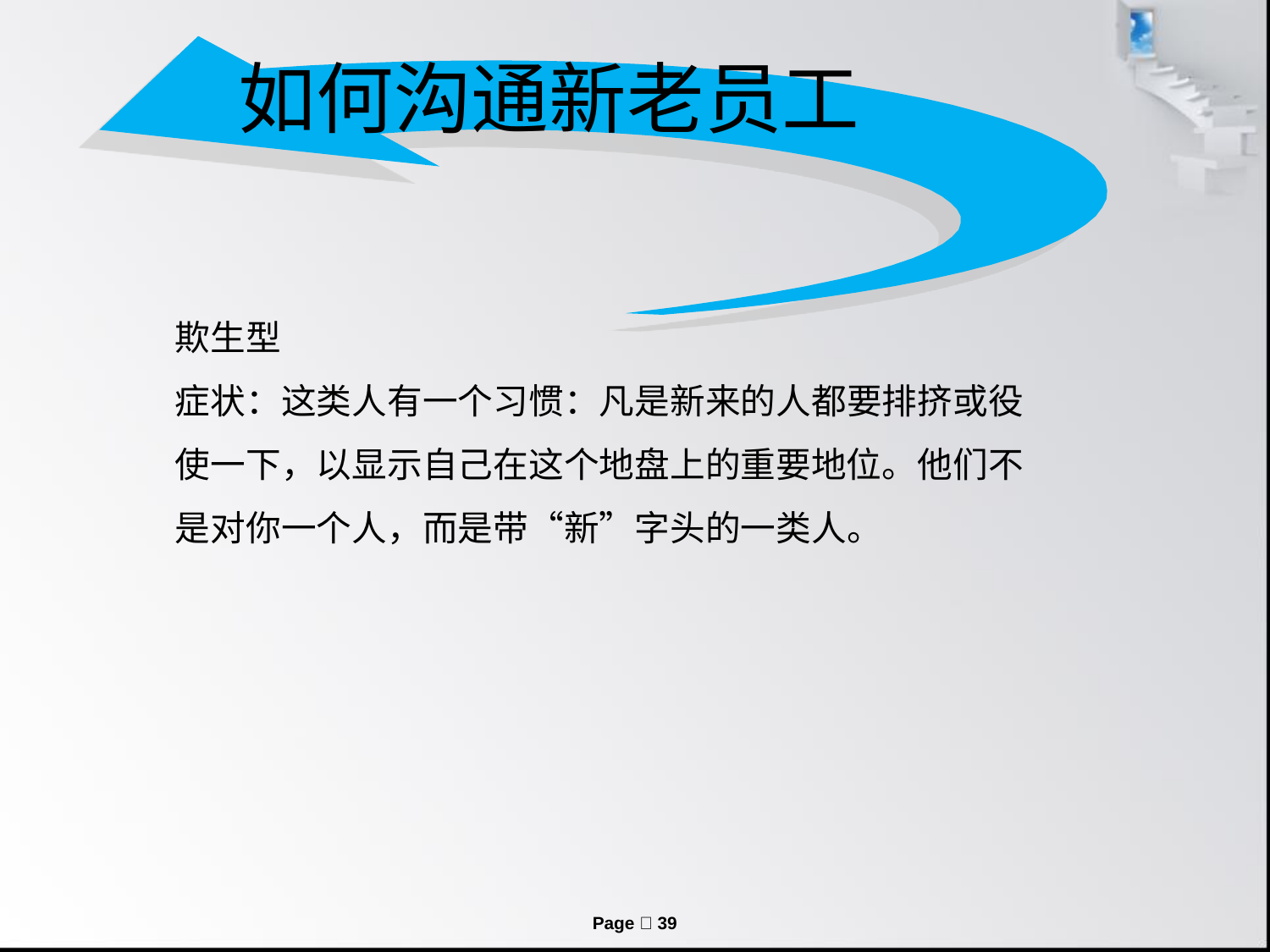

#
如何沟通新老员工
欺生型
症状：这类人有一个习惯：凡是新来的人都要排挤或役使一下，以显示自己在这个地盘上的重要地位。他们不是对你一个人，而是带“新”字头的一类人。